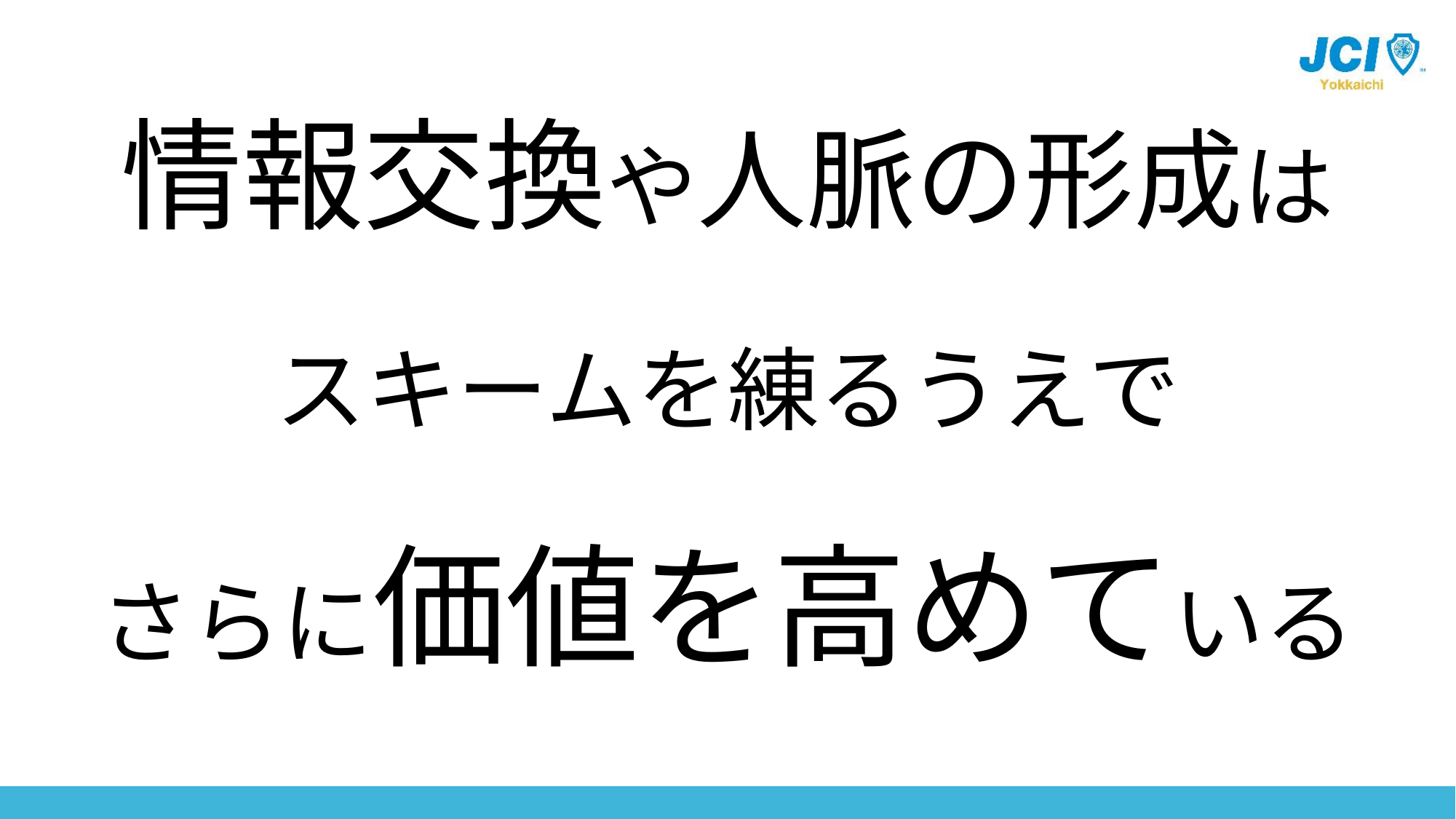

情報交換や人脈の形成は

スキームを練るうえで

さらに価値を高めている